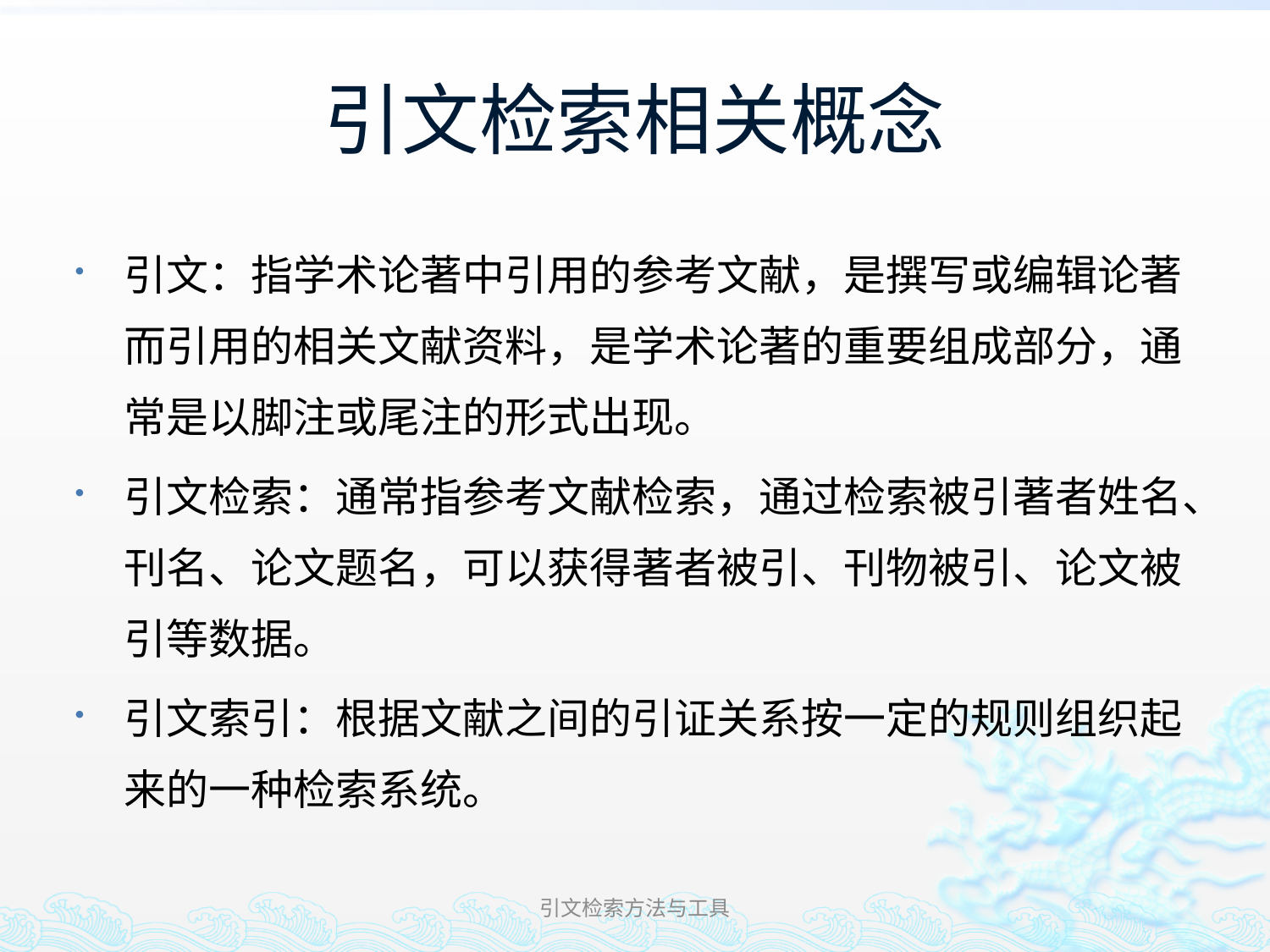

# 引文检索相关概念
引文：指学术论著中引用的参考文献，是撰写或编辑论著而引用的相关文献资料，是学术论著的重要组成部分，通常是以脚注或尾注的形式出现。
引文检索：通常指参考文献检索，通过检索被引著者姓名、刊名、论文题名，可以获得著者被引、刊物被引、论文被引等数据。
引文索引：根据文献之间的引证关系按一定的规则组织起来的一种检索系统。
引文检索方法与工具